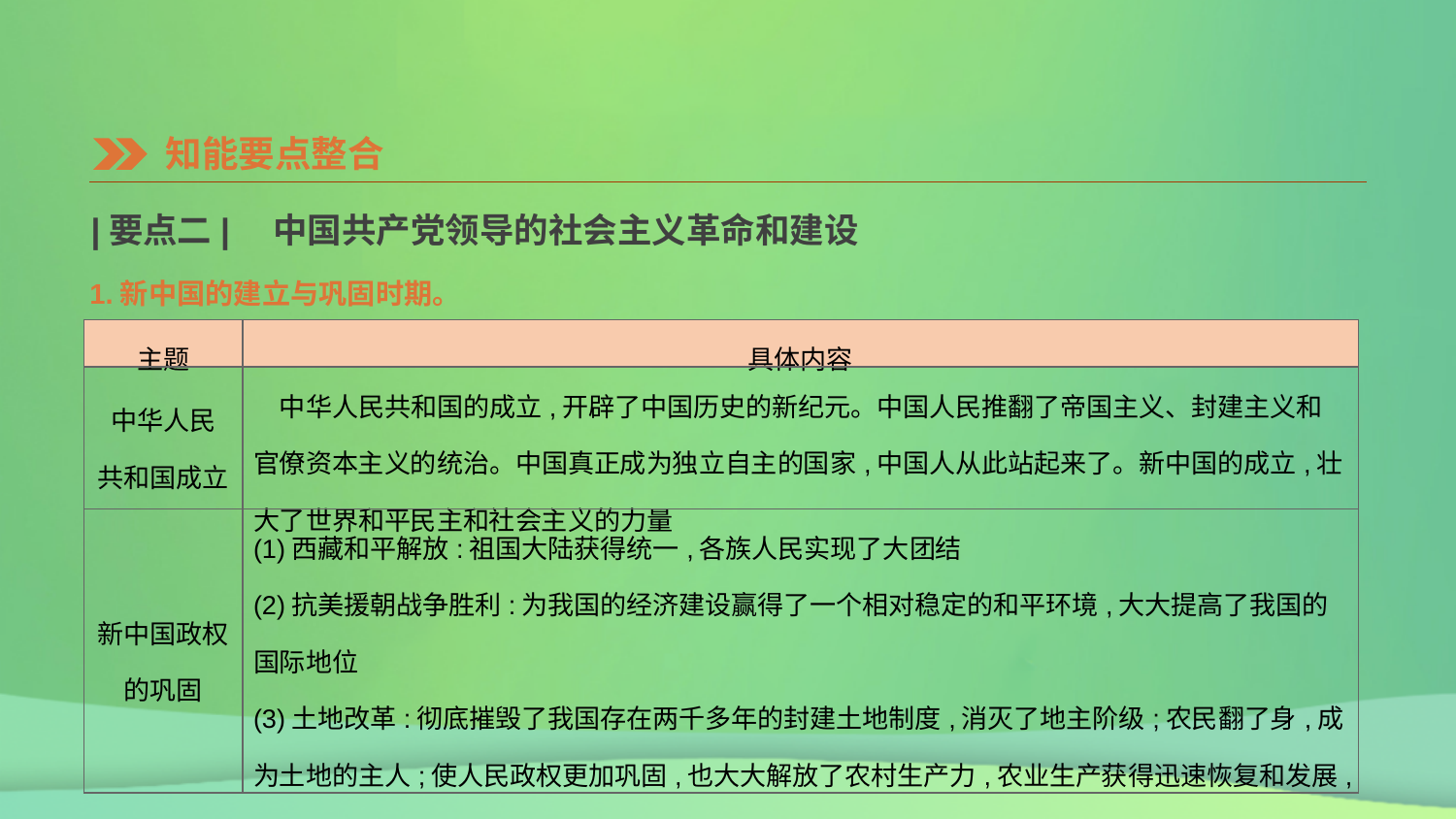

知能要点整合

|要点二|　中国共产党领导的社会主义革命和建设
1.新中国的建立与巩固时期。
| 主题 | 具体内容 |
| --- | --- |
| 中华人民 共和国成立 | 中华人民共和国的成立,开辟了中国历史的新纪元。中国人民推翻了帝国主义、封建主义和官僚资本主义的统治。中国真正成为独立自主的国家,中国人从此站起来了。新中国的成立,壮大了世界和平民主和社会主义的力量 |
| 新中国政权 的巩固 | (1)西藏和平解放:祖国大陆获得统一,各族人民实现了大团结 (2)抗美援朝战争胜利:为我国的经济建设赢得了一个相对稳定的和平环境,大大提高了我国的国际地位 (3)土地改革:彻底摧毁了我国存在两千多年的封建土地制度,消灭了地主阶级;农民翻了身,成为土地的主人;使人民政权更加巩固,也大大解放了农村生产力,农业生产获得迅速恢复和发展,为国家的工业化建设准备了条件 |